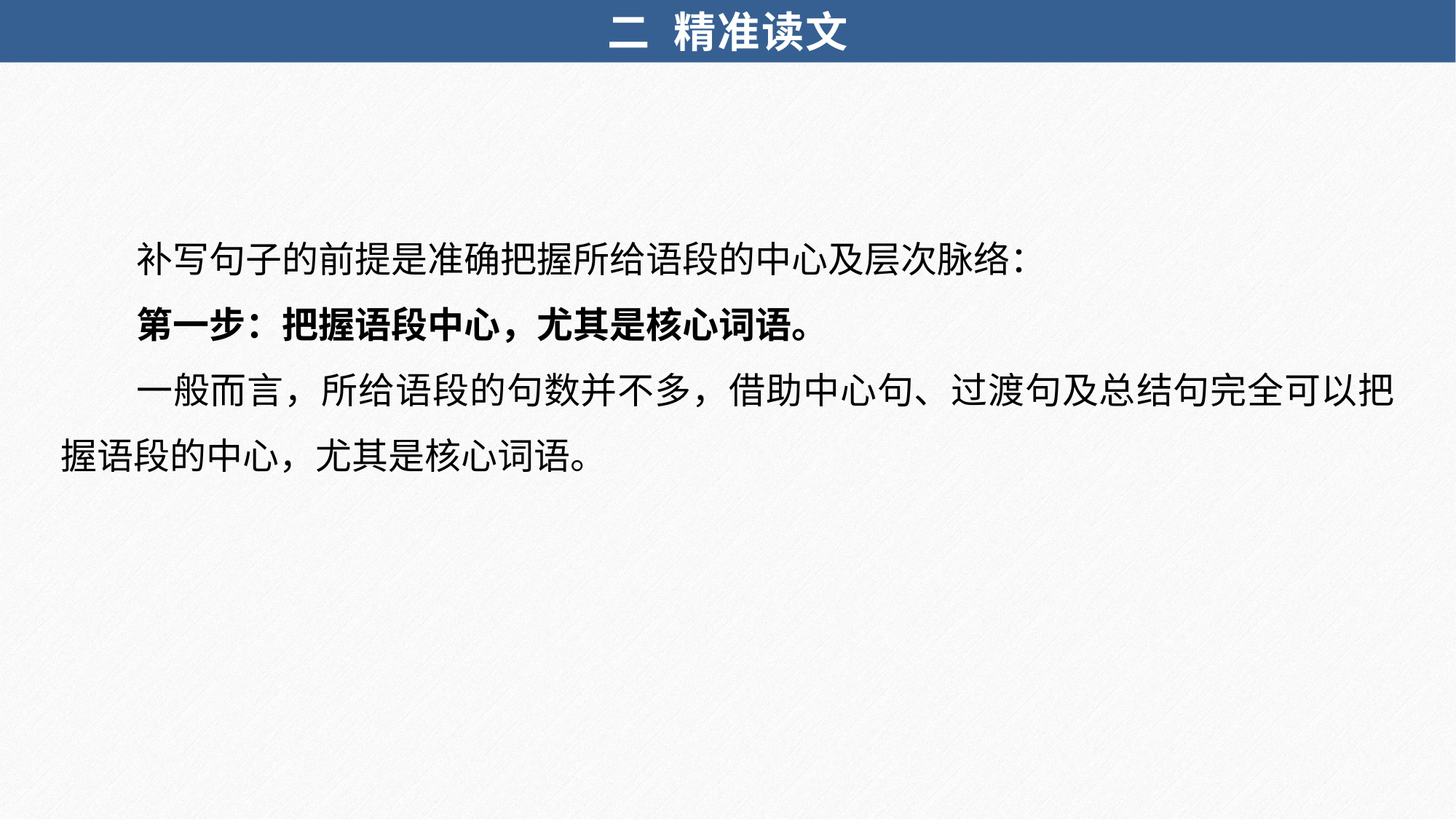

二  精准读文
补写句子的前提是准确把握所给语段的中心及层次脉络：
第一步：把握语段中心，尤其是核心词语。
一般而言，所给语段的句数并不多，借助中心句、过渡句及总结句完全可以把握语段的中心，尤其是核心词语。